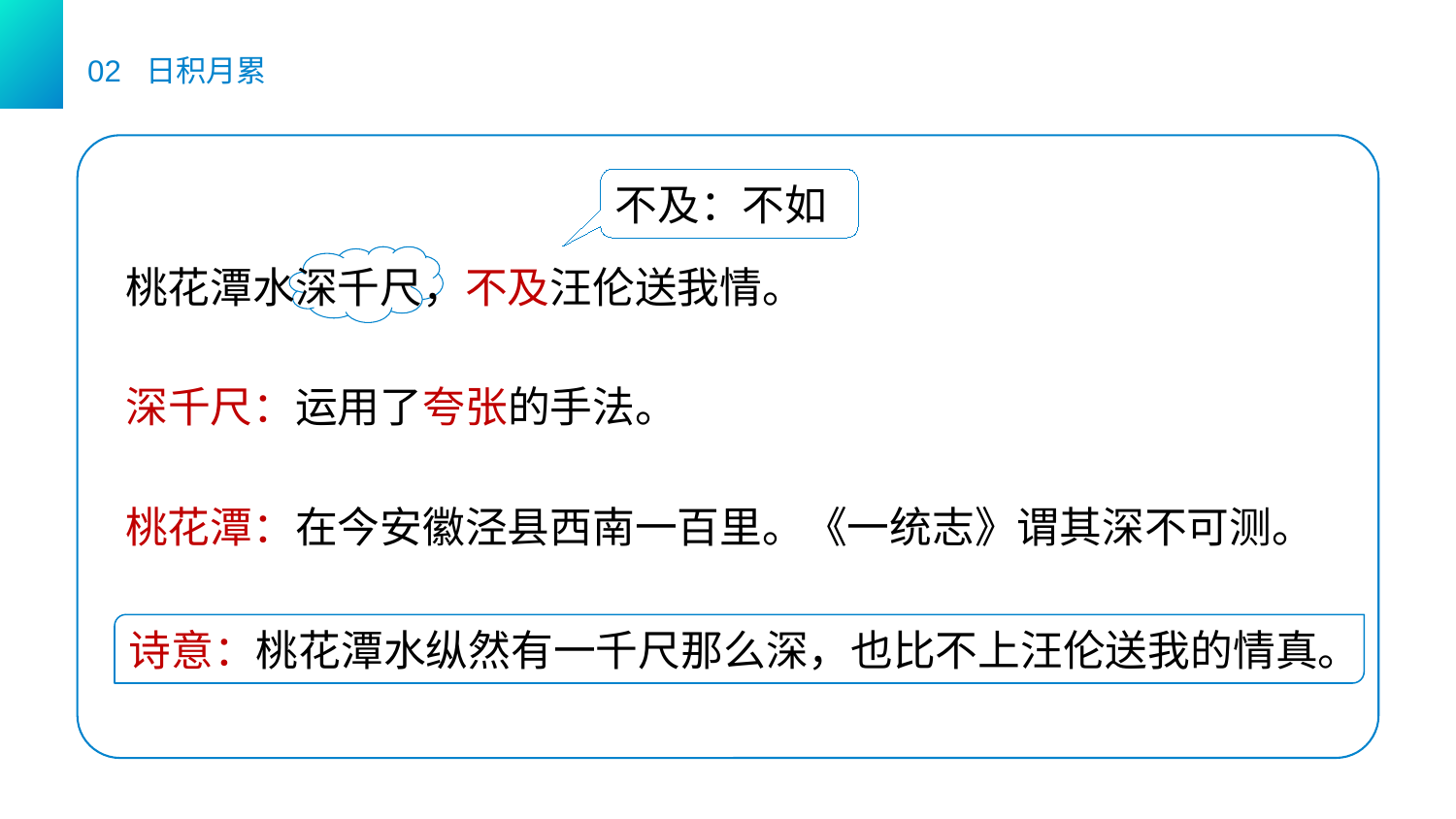

02  日积月累

不及：不如

桃花潭水深千尺，不及汪伦送我情。
深千尺：运用了夸张的手法。
桃花潭：在今安徽泾县西南一百里。《一统志》谓其深不可测。
诗意：桃花潭水纵然有一千尺那么深，也比不上汪伦送我的情真。